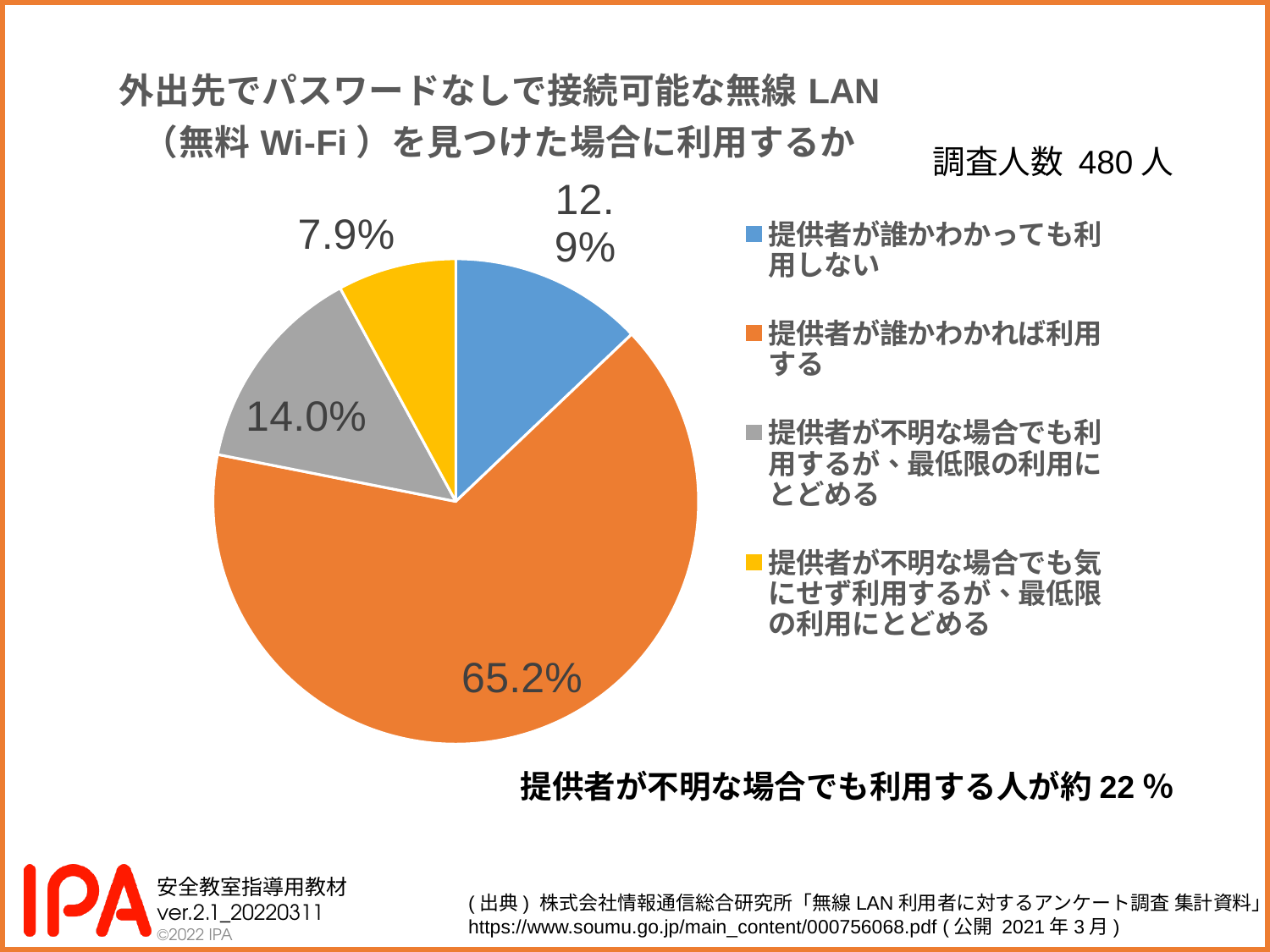

### Chart: 外出先でパスワードなしで接続可能な無線LAN
（無料Wi-Fi）を見つけた場合に利用するか

| Category |  |
|---|---|
| 提供者が誰かわかっても利用しない | 0.129 |
| 提供者が誰かわかれば利用する | 0.652 |
| 提供者が不明な場合でも利用するが、最低限の利用にとどめる | 0.14 |
| 提供者が不明な場合でも気にせず利用するが、最低限の利用にとどめる | 0.079 |
調査人数 480人
提供者が不明な場合でも利用する人が約22％
(出典) 株式会社情報通信総合研究所「無線LAN利用者に対するアンケート調査 集計資料」
https://www.soumu.go.jp/main_content/000756068.pdf (公開 2021年3月)